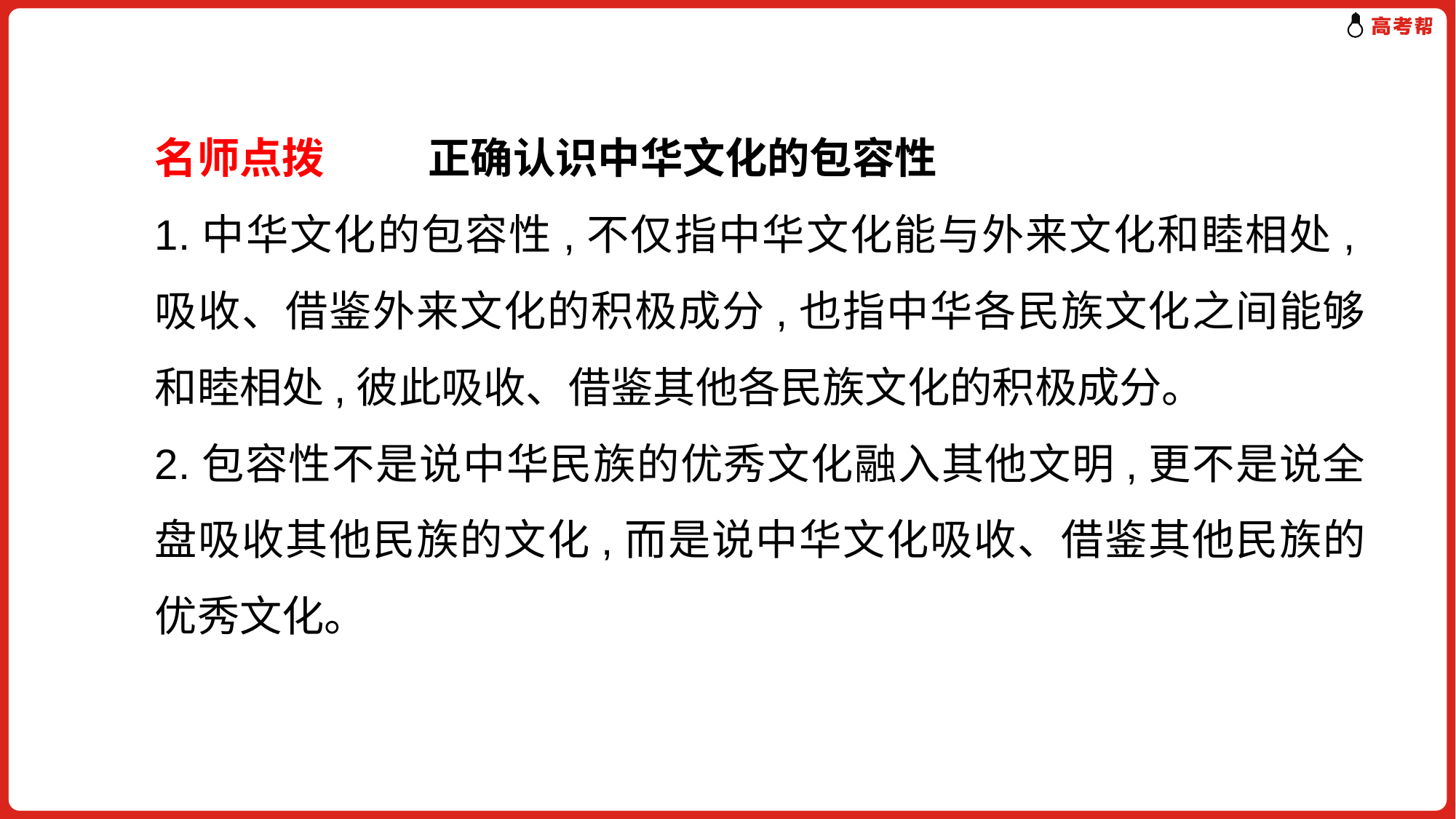

名师点拨           正确认识中华文化的包容性
1.中华文化的包容性,不仅指中华文化能与外来文化和睦相处,吸收、借鉴外来文化的积极成分,也指中华各民族文化之间能够和睦相处,彼此吸收、借鉴其他各民族文化的积极成分。
2.包容性不是说中华民族的优秀文化融入其他文明,更不是说全盘吸收其他民族的文化,而是说中华文化吸收、借鉴其他民族的优秀文化。